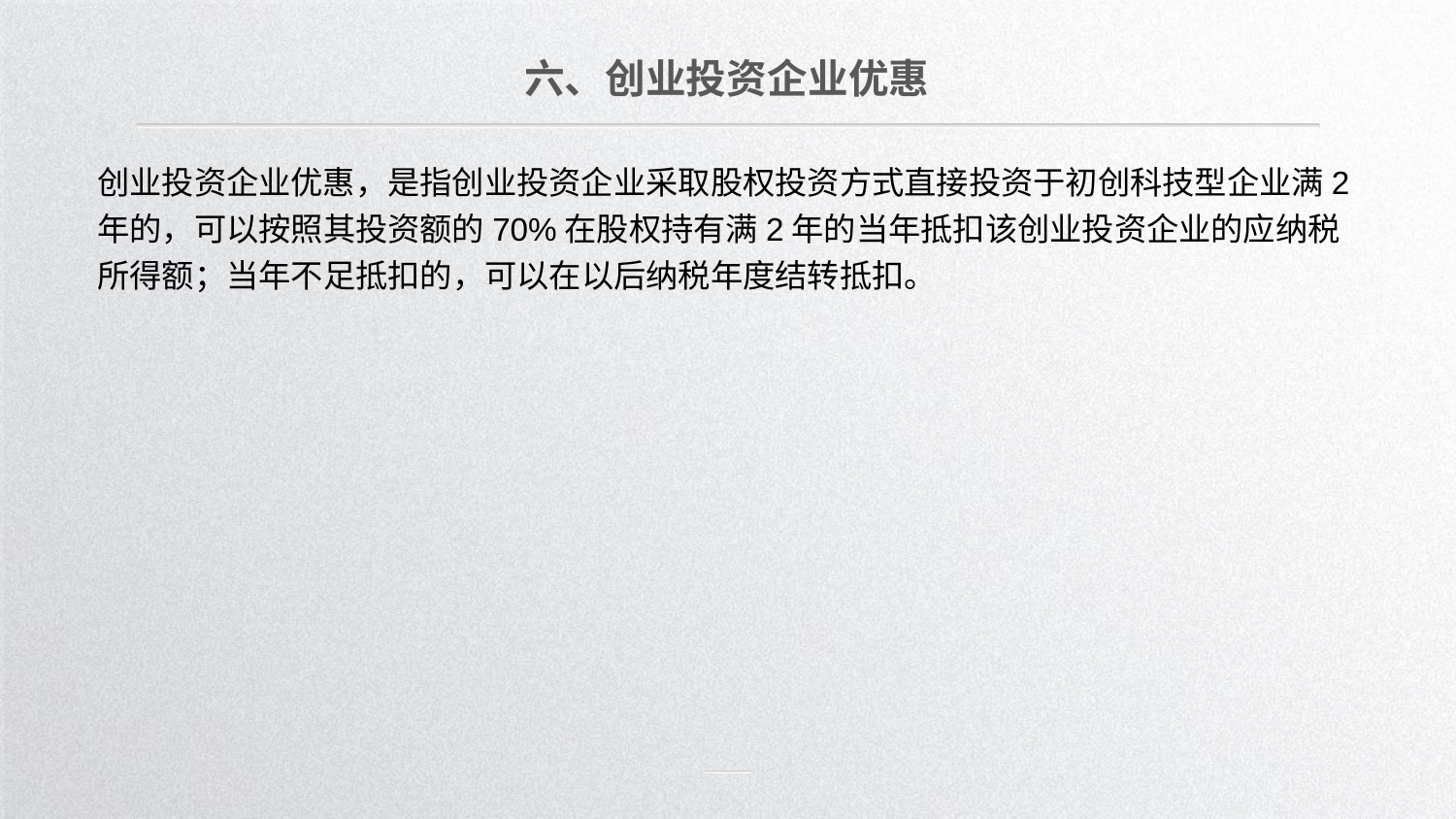

六、创业投资企业优惠
创业投资企业优惠，是指创业投资企业采取股权投资方式直接投资于初创科技型企业满2年的，可以按照其投资额的70%在股权持有满2年的当年抵扣该创业投资企业的应纳税所得额；当年不足抵扣的，可以在以后纳税年度结转抵扣。